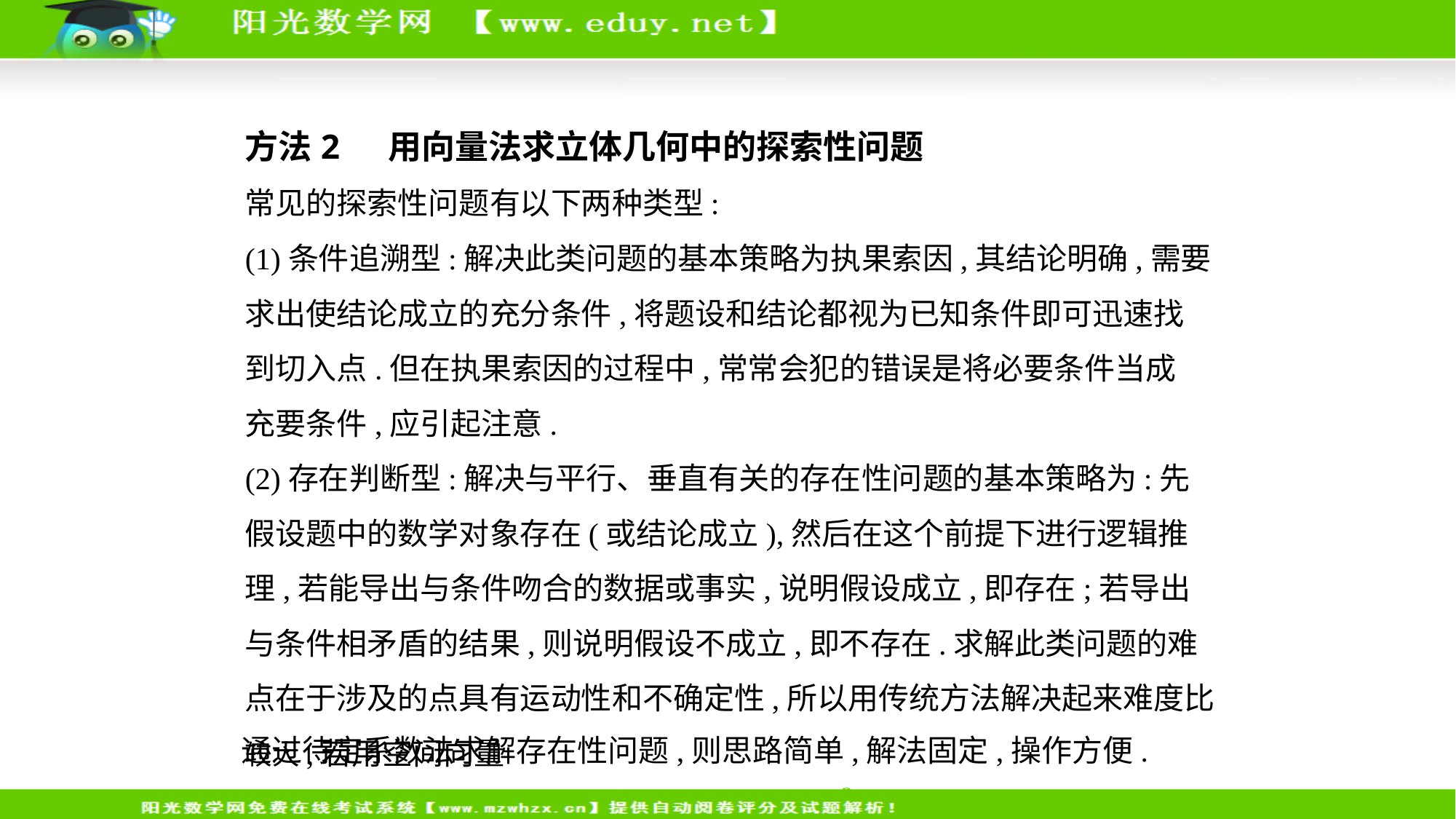

方法2  用向量法求立体几何中的探索性问题
常见的探索性问题有以下两种类型:
(1)条件追溯型:解决此类问题的基本策略为执果索因,其结论明确,需要
求出使结论成立的充分条件,将题设和结论都视为已知条件即可迅速找
到切入点.但在执果索因的过程中,常常会犯的错误是将必要条件当成
充要条件,应引起注意.
(2)存在判断型:解决与平行、垂直有关的存在性问题的基本策略为:先假设题中的数学对象存在(或结论成立),然后在这个前提下进行逻辑推理,若能导出与条件吻合的数据或事实,说明假设成立,即存在;若导出与条件相矛盾的结果,则说明假设不成立,即不存在.求解此类问题的难点在于涉及的点具有运动性和不确定性,所以用传统方法解决起来难度比较大,若用空间向量
通过待定系数法求解存在性问题,则思路简单,解法固定,操作方便.